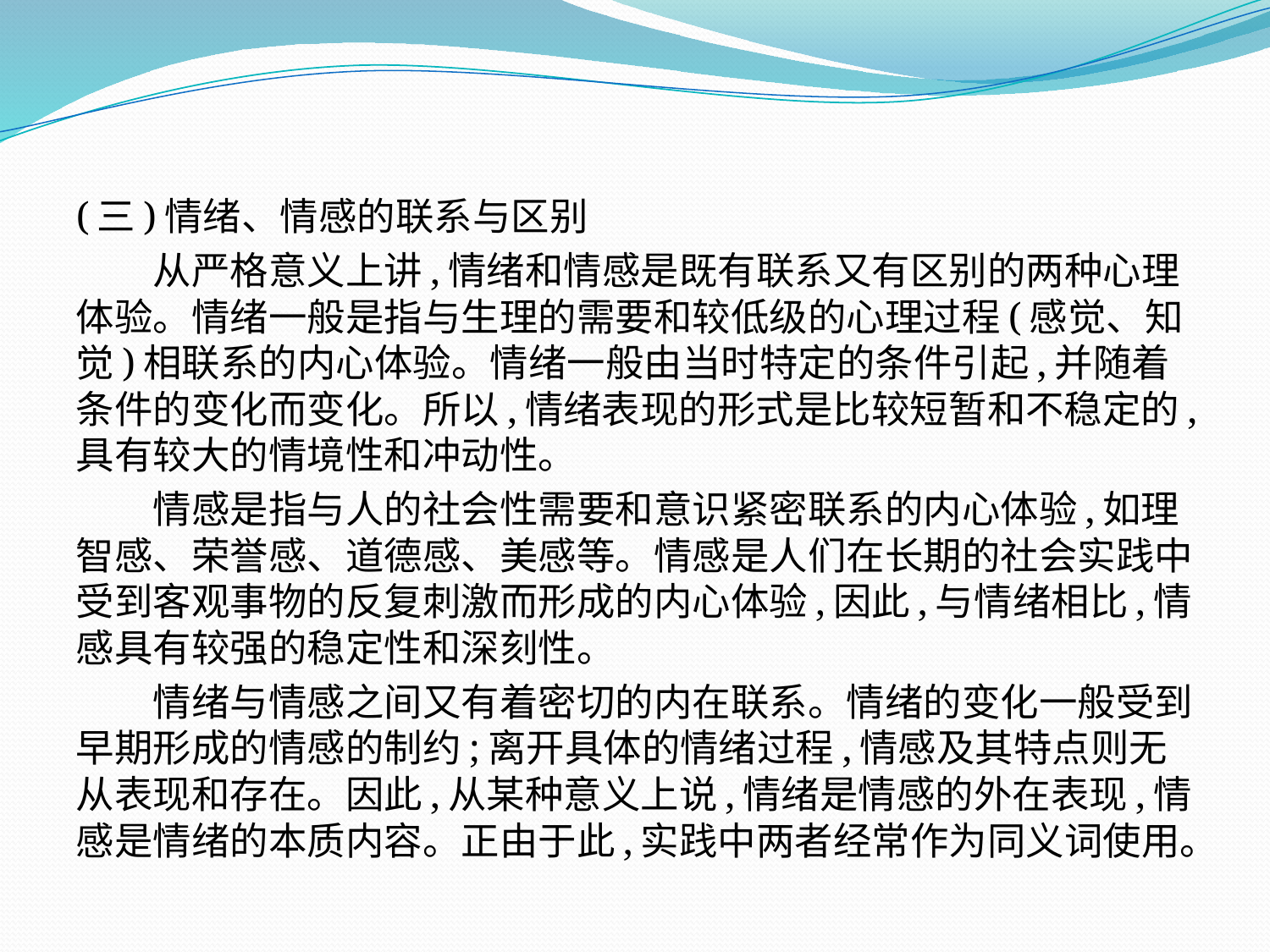

(三)情绪、情感的联系与区别
　　从严格意义上讲,情绪和情感是既有联系又有区别的两种心理体验。情绪一般是指与生理的需要和较低级的心理过程(感觉、知觉)相联系的内心体验。情绪一般由当时特定的条件引起,并随着条件的变化而变化。所以,情绪表现的形式是比较短暂和不稳定的,具有较大的情境性和冲动性。
　　情感是指与人的社会性需要和意识紧密联系的内心体验,如理智感、荣誉感、道德感、美感等。情感是人们在长期的社会实践中受到客观事物的反复刺激而形成的内心体验,因此,与情绪相比,情感具有较强的稳定性和深刻性。
　　情绪与情感之间又有着密切的内在联系。情绪的变化一般受到早期形成的情感的制约;离开具体的情绪过程,情感及其特点则无从表现和存在。因此,从某种意义上说,情绪是情感的外在表现,情感是情绪的本质内容。正由于此,实践中两者经常作为同义词使用。